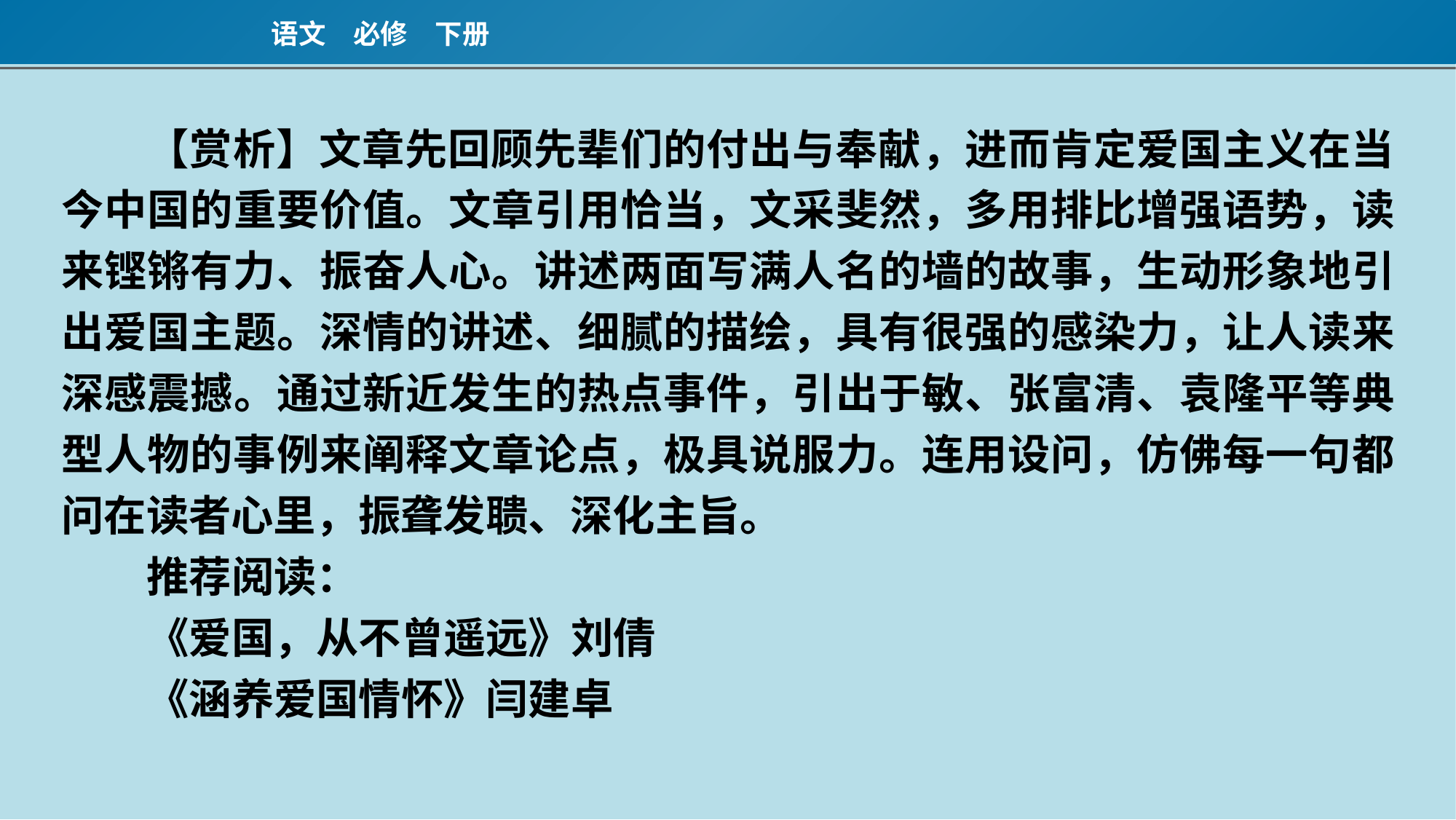

【赏析】文章先回顾先辈们的付出与奉献，进而肯定爱国主义在当今中国的重要价值。文章引用恰当，文采斐然，多用排比增强语势，读来铿锵有力、振奋人心。讲述两面写满人名的墙的故事，生动形象地引出爱国主题。深情的讲述、细腻的描绘，具有很强的感染力，让人读来深感震撼。通过新近发生的热点事件，引出于敏、张富清、袁隆平等典型人物的事例来阐释文章论点，极具说服力。连用设问，仿佛每一句都问在读者心里，振聋发聩、深化主旨。
推荐阅读：
《爱国，从不曾遥远》刘倩
《涵养爱国情怀》闫建卓